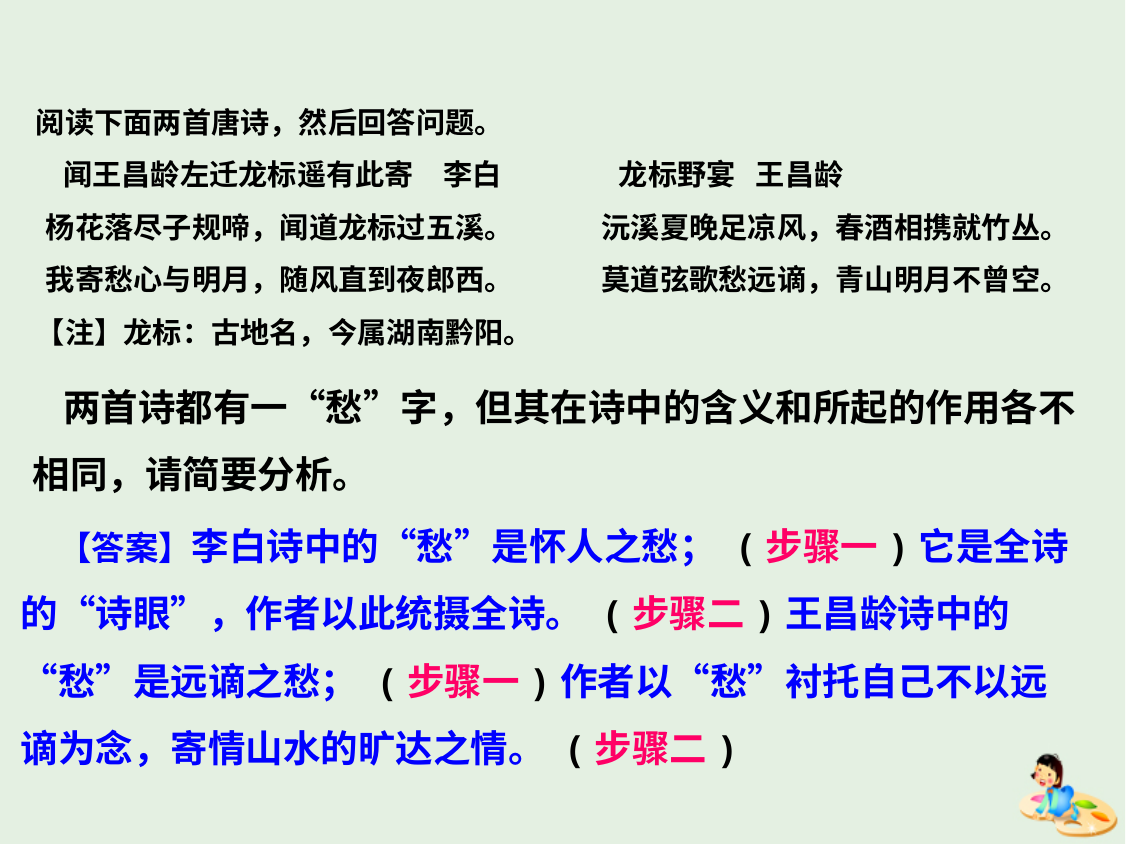

阅读下面两首唐诗，然后回答问题。
   闻王昌龄左迁龙标遥有此寄　李白　             龙标野宴   王昌龄
杨花落尽子规啼，闻道龙标过五溪。             沅溪夏晚足凉风，春酒相携就竹丛。
我寄愁心与明月，随风直到夜郎西。             莫道弦歌愁远谪，青山明月不曾空。
【注】龙标：古地名，今属湖南黔阳。
   两首诗都有一“愁”字，但其在诗中的含义和所起的作用各不相同，请简要分析。
    【答案】李白诗中的“愁”是怀人之愁； (步骤一)它是全诗的“诗眼”，作者以此统摄全诗。 (步骤二)王昌龄诗中的“愁”是远谪之愁； (步骤一)作者以“愁”衬托自己不以远谪为念，寄情山水的旷达之情。 (步骤二)